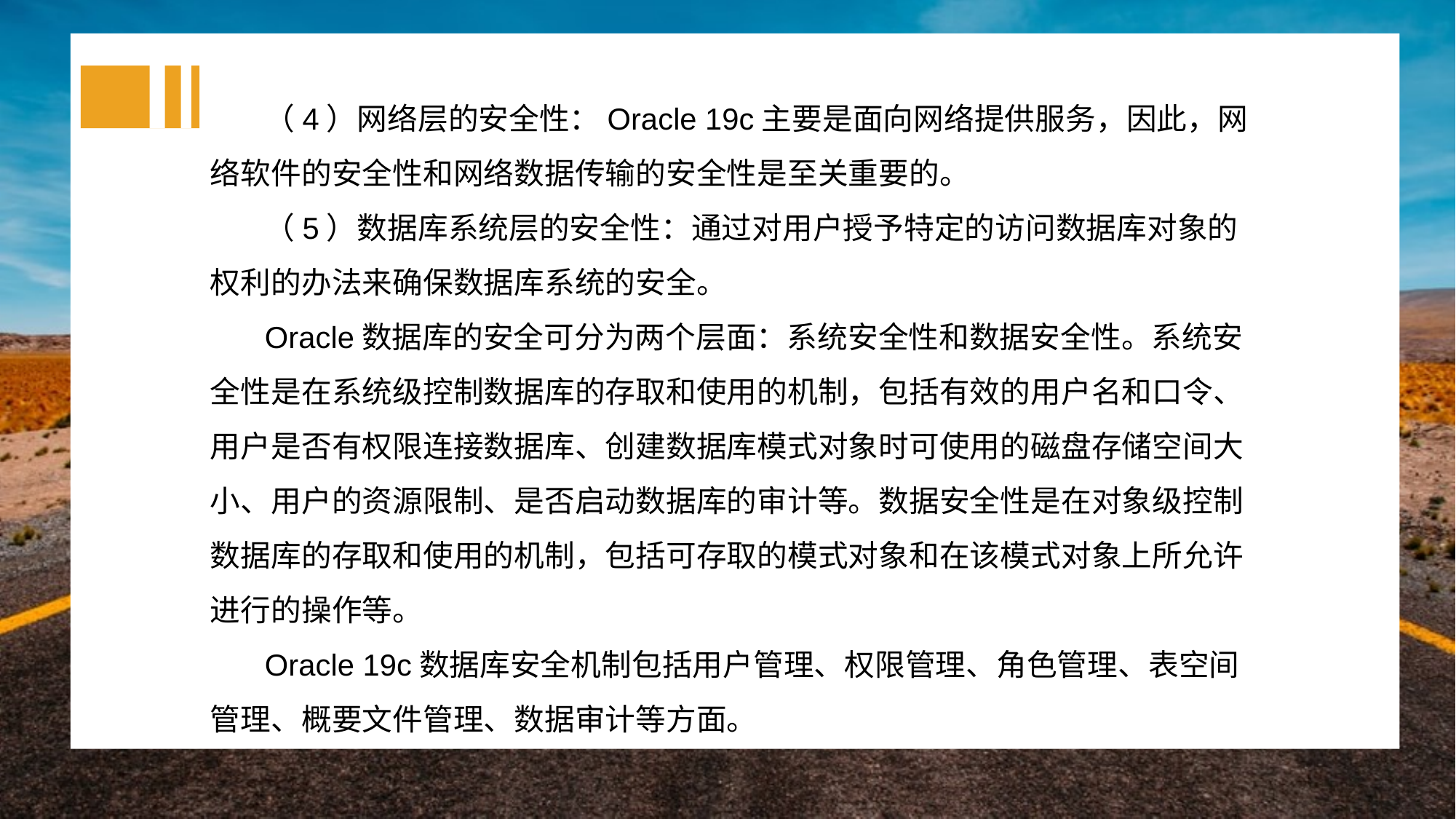

（4）网络层的安全性：Oracle 19c主要是面向网络提供服务，因此，网络软件的安全性和网络数据传输的安全性是至关重要的。
（5）数据库系统层的安全性：通过对用户授予特定的访问数据库对象的权利的办法来确保数据库系统的安全。
Oracle数据库的安全可分为两个层面：系统安全性和数据安全性。系统安全性是在系统级控制数据库的存取和使用的机制，包括有效的用户名和口令、用户是否有权限连接数据库、创建数据库模式对象时可使用的磁盘存储空间大小、用户的资源限制、是否启动数据库的审计等。数据安全性是在对象级控制数据库的存取和使用的机制，包括可存取的模式对象和在该模式对象上所允许进行的操作等。
Oracle 19c数据库安全机制包括用户管理、权限管理、角色管理、表空间管理、概要文件管理、数据审计等方面。